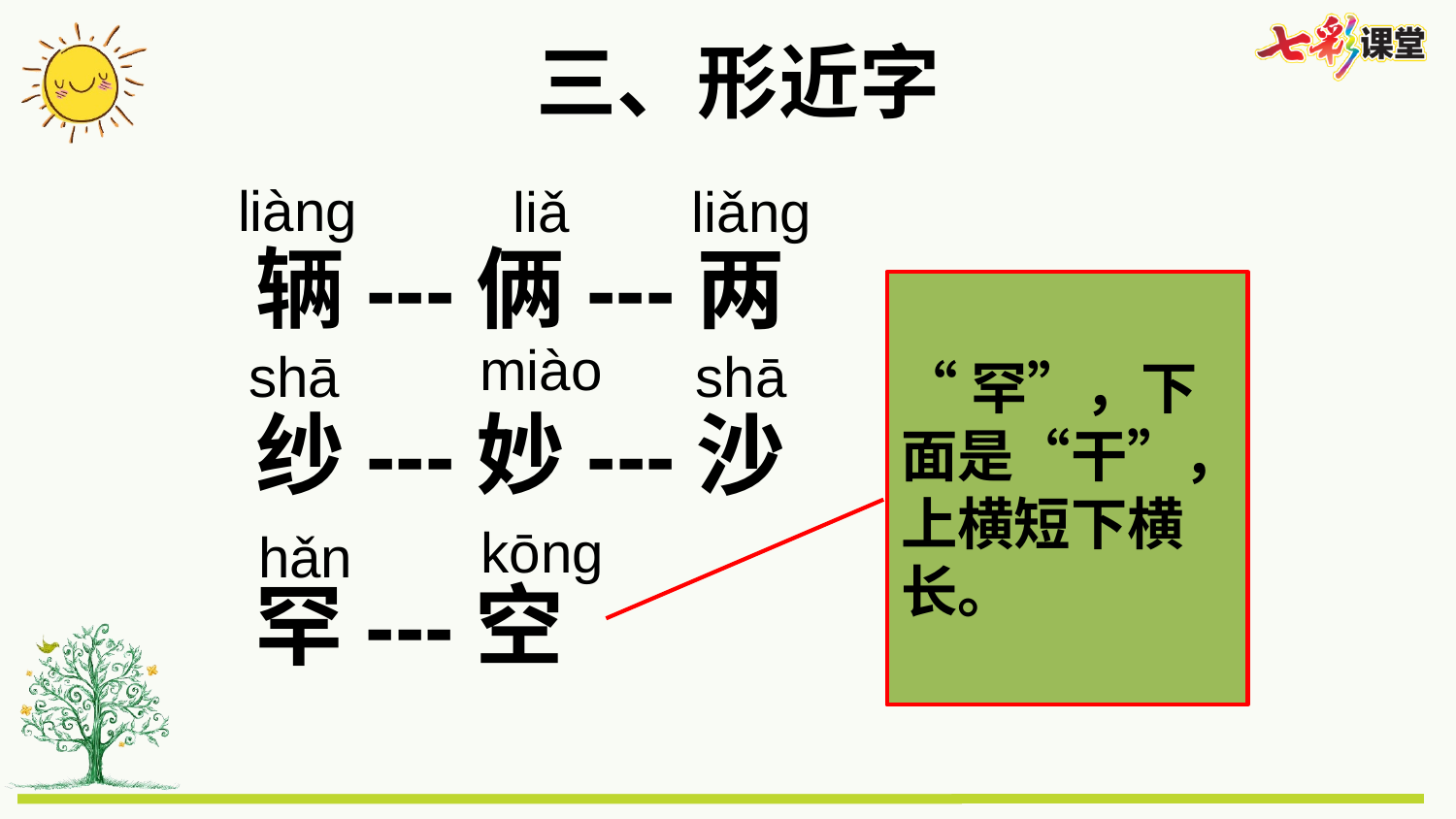

三、形近字
liàng
liǎ
liǎng
辆---俩---两
“罕”，下面是“干”，上横短下横长。
miào
shā
shā
纱---妙---沙
kōng
hǎn
罕---空